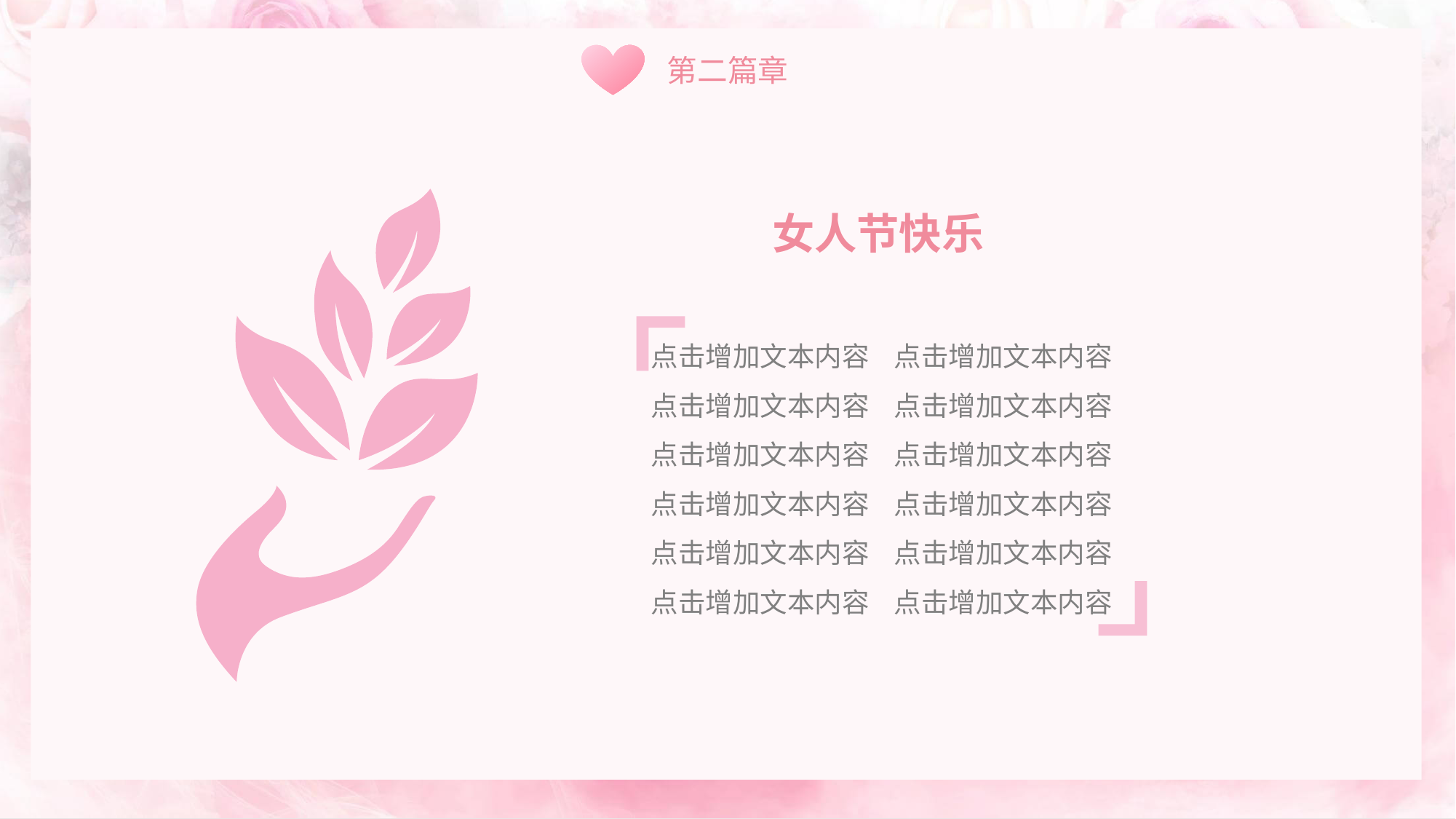

第二篇章

女人节快乐
点击增加文本内容    点击增加文本内容
点击增加文本内容    点击增加文本内容
点击增加文本内容    点击增加文本内容
点击增加文本内容    点击增加文本内容
点击增加文本内容    点击增加文本内容
点击增加文本内容    点击增加文本内容